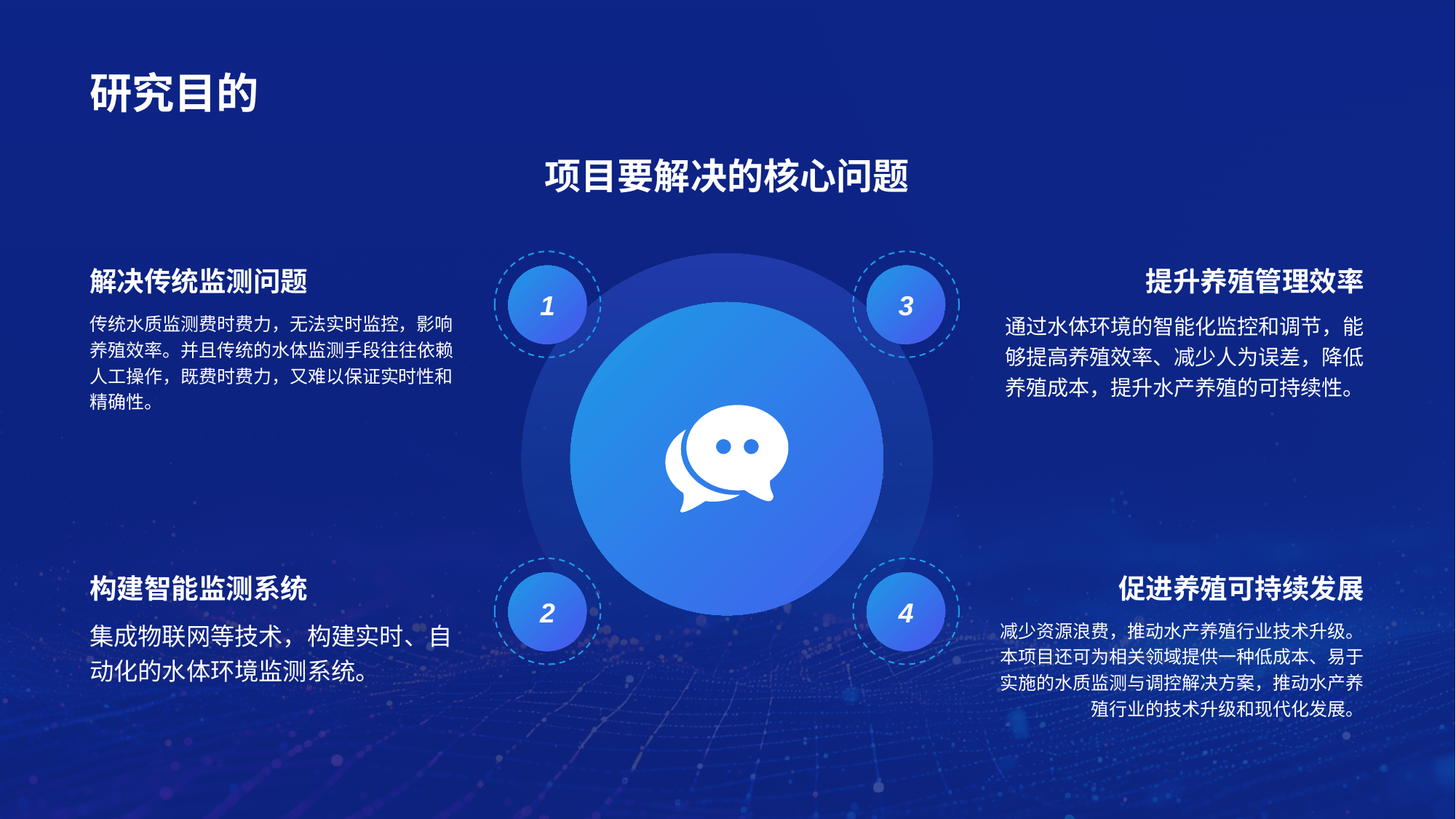

# 研究目的
项目要解决的核心问题
解决传统监测问题
传统水质监测费时费力，无法实时监控，影响养殖效率。并且传统的水体监测手段往往依赖人工操作，既费时费力，又难以保证实时性和精确性。

1
提升养殖管理效率
通过水体环境的智能化监控和调节，能够提高养殖效率、减少人为误差，降低养殖成本，提升水产养殖的可持续性。

3
促进养殖可持续发展
减少资源浪费，推动水产养殖行业技术升级。本项目还可为相关领域提供一种低成本、易于实施的水质监测与调控解决方案，推动水产养殖行业的技术升级和现代化发展。

4

构建智能监测系统
集成物联网等技术，构建实时、自动化的水体环境监测系统。

2